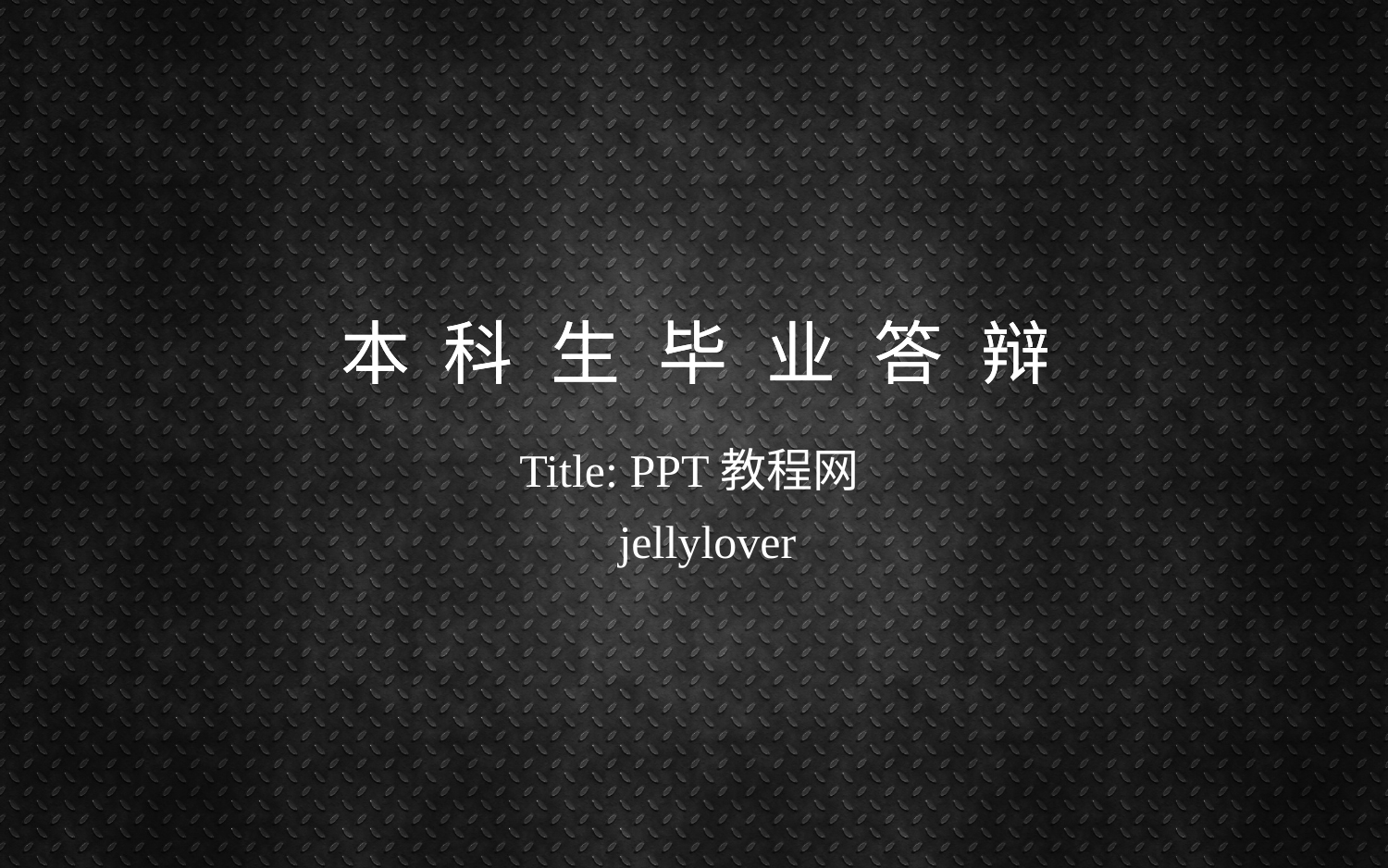

本
科
生
毕
业
答
辩
本
科
生
毕
业
答
辩
Title: PPT教程网
jellylover